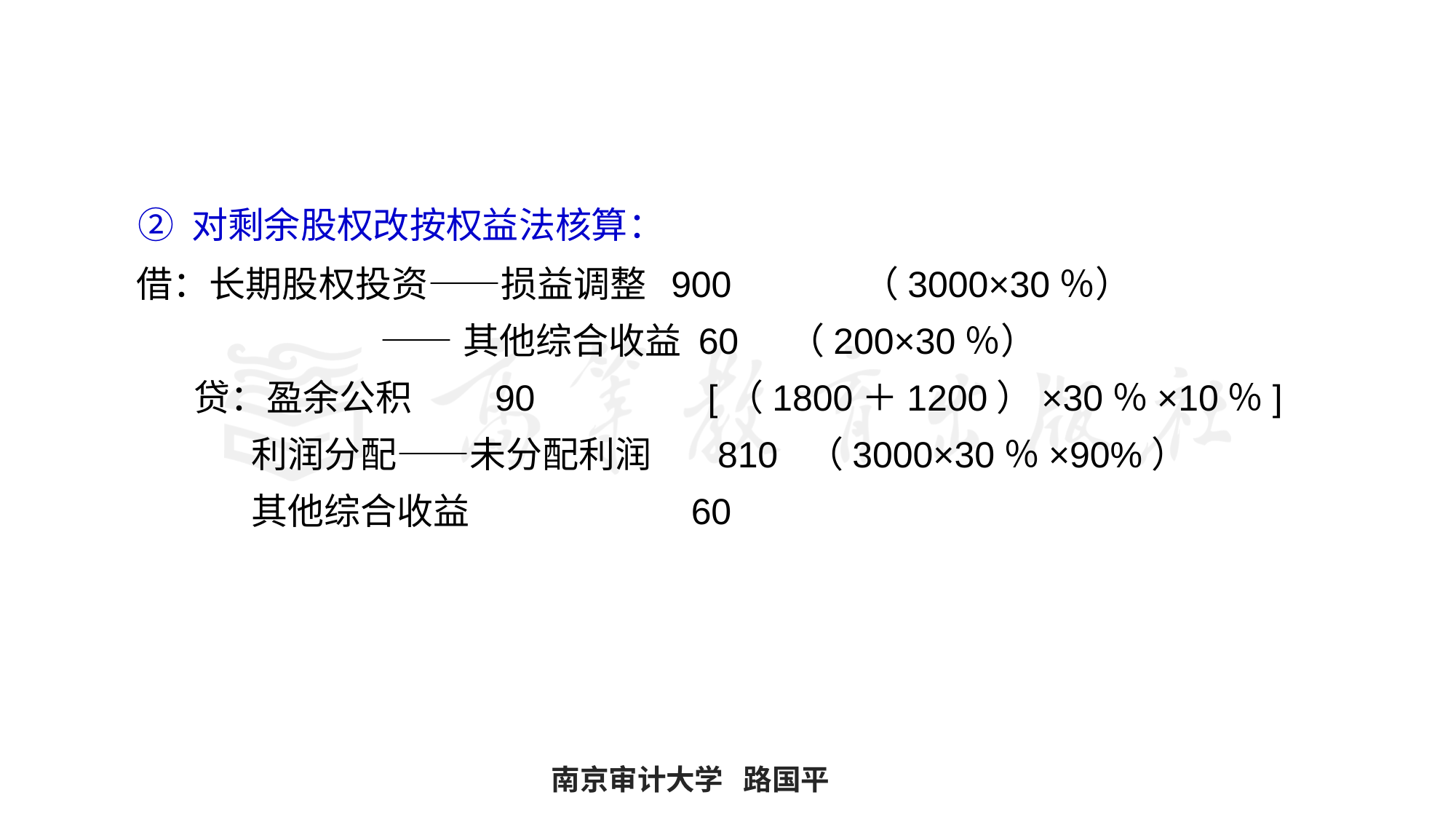

#
    ② 对剩余股权改按权益法核算：
    借：长期股权投资——损益调整  900            （3000×30％）
                                   ——其他综合收益 60    （200×30％）
           贷：盈余公积         90                 [（1800＋1200）×30％×10％]
                  利润分配——未分配利润       810  （3000×30％×90%）
                  其他综合收益                          60
南京审计大学   路国平